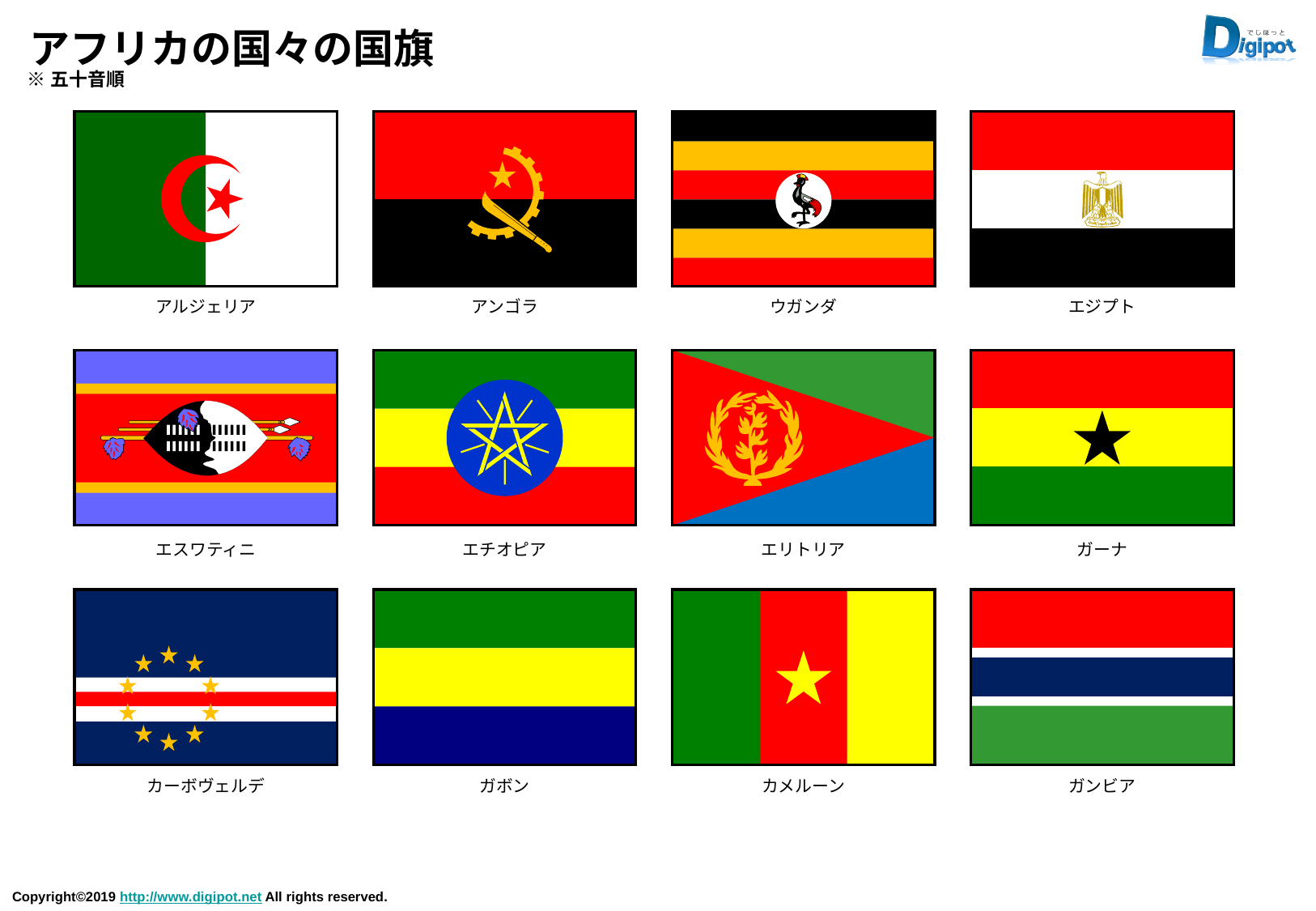

# アフリカの国々の国旗
※五十音順

アルジェリア
アンゴラ
ウガンダ
エジプト

エスワティニ
エチオピア
エリトリア
ガーナ

カーボヴェルデ
ガボン
カメルーン
ガンビア